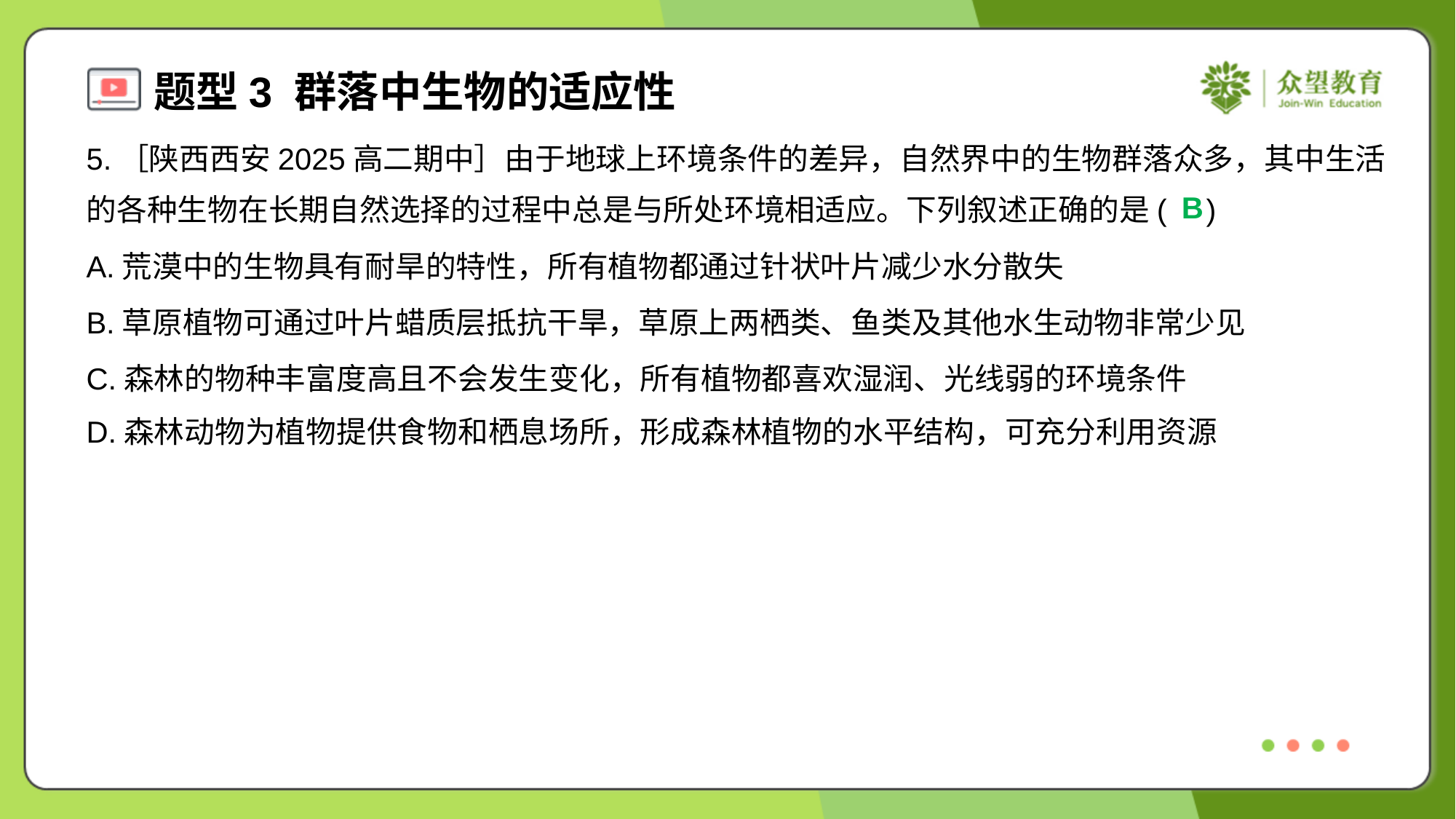

5.［陕西西安2025高二期中］由于地球上环境条件的差异，自然界中的生物群落众多，其中生活
的各种生物在长期自然选择的过程中总是与所处环境相适应。下列叙述正确的是(     )
B
A.荒漠中的生物具有耐旱的特性，所有植物都通过针状叶片减少水分散失
B.草原植物可通过叶片蜡质层抵抗干旱，草原上两栖类、鱼类及其他水生动物非常少见
C.森林的物种丰富度高且不会发生变化，所有植物都喜欢湿润、光线弱的环境条件
D.森林动物为植物提供食物和栖息场所，形成森林植物的水平结构，可充分利用资源